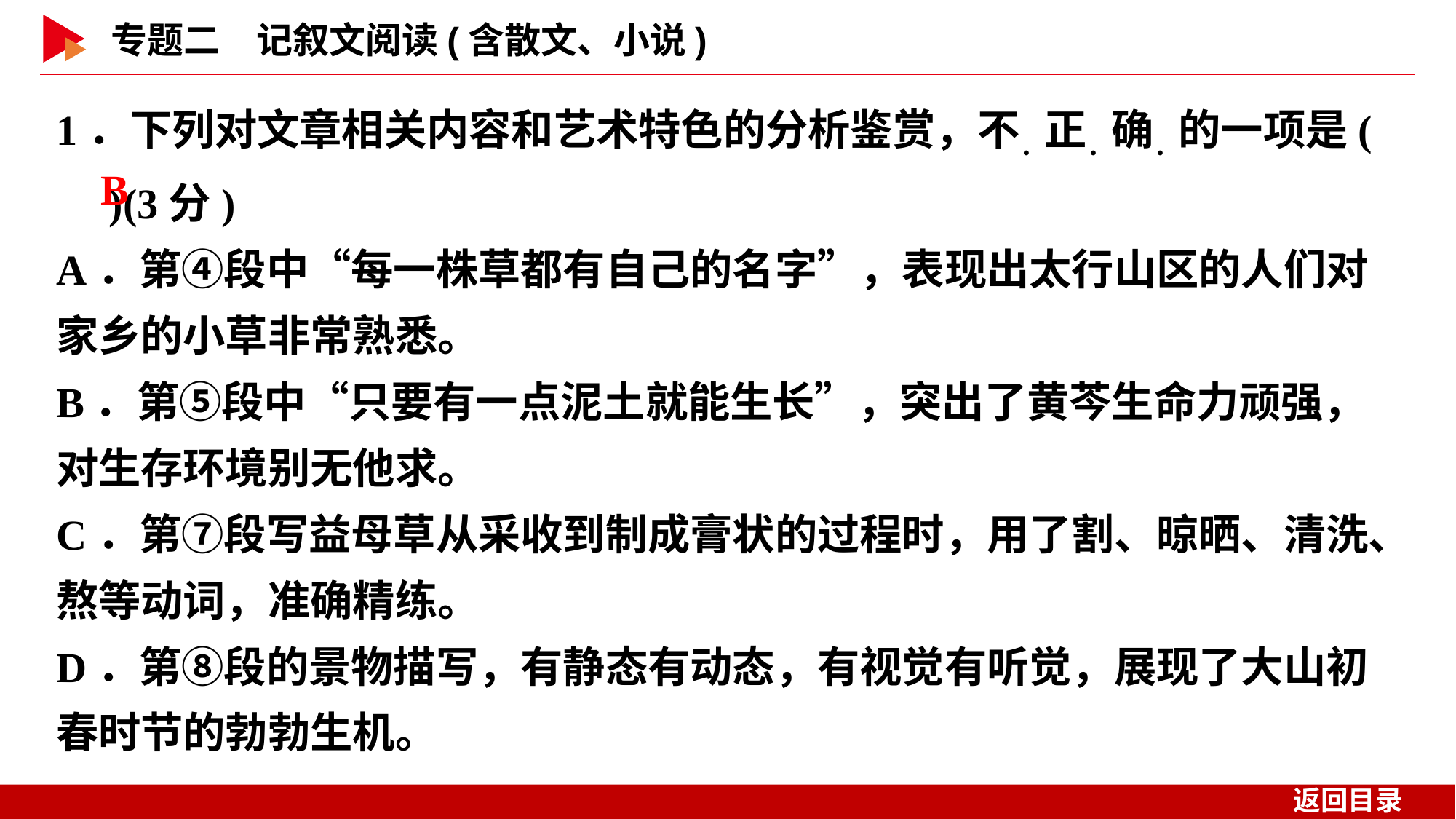

1．下列对文章相关内容和艺术特色的分析鉴赏，不．正．确．的一项是(        )(3分)
A．第④段中“每一株草都有自己的名字”，表现出太行山区的人们对家乡的小草非常熟悉。
B．第⑤段中“只要有一点泥土就能生长”，突出了黄芩生命力顽强，对生存环境别无他求。
C．第⑦段写益母草从采收到制成膏状的过程时，用了割、晾晒、清洗、熬等动词，准确精练。
D．第⑧段的景物描写，有静态有动态，有视觉有听觉，展现了大山初春时节的勃勃生机。
   B